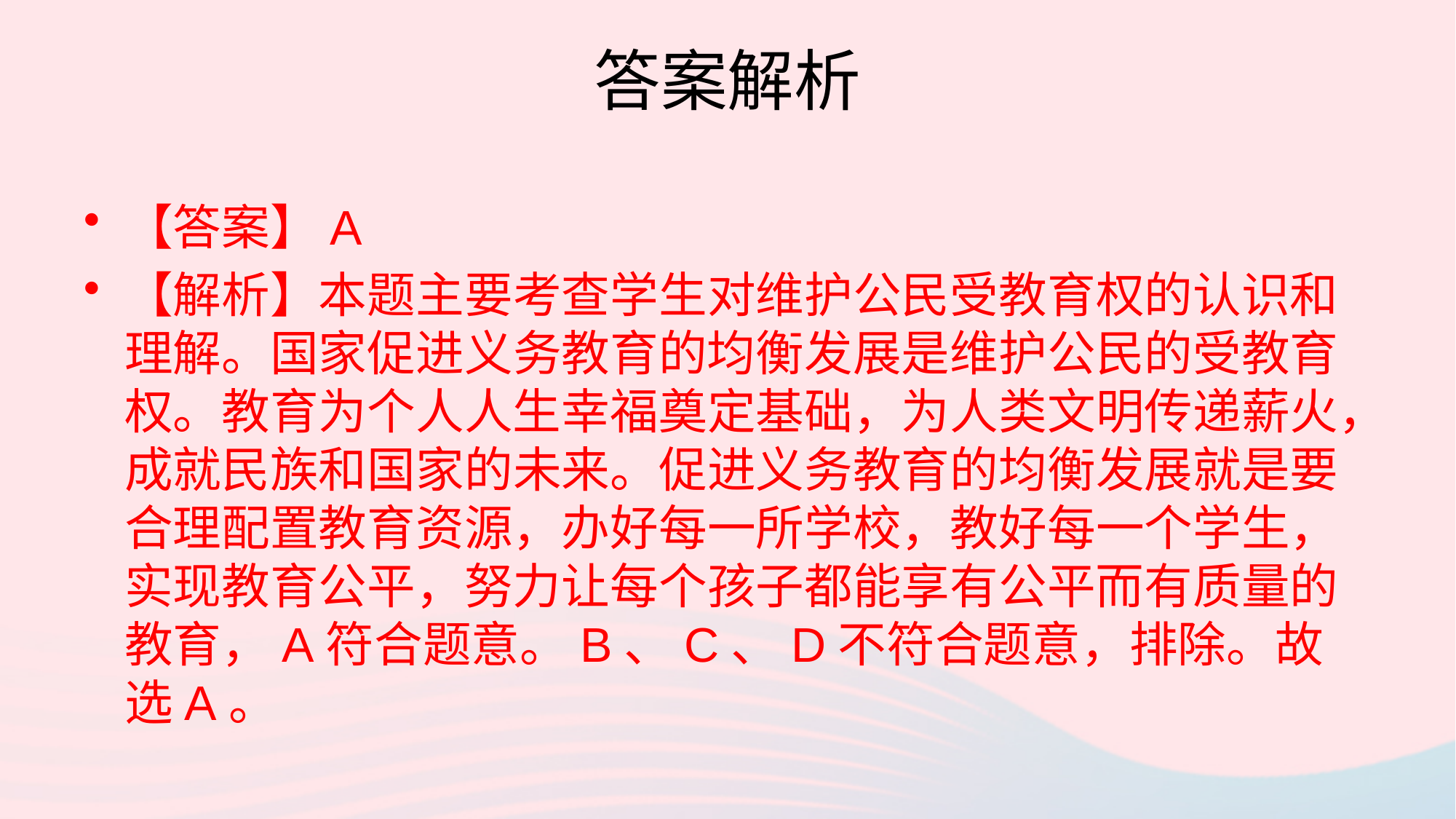

# 答案解析
【答案】A
【解析】本题主要考查学生对维护公民受教育权的认识和理解。国家促进义务教育的均衡发展是维护公民的受教育权。教育为个人人生幸福奠定基础，为人类文明传递薪火，成就民族和国家的未来。促进义务教育的均衡发展就是要合理配置教育资源，办好每一所学校，教好每一个学生，实现教育公平，努力让每个孩子都能享有公平而有质量的教育，A符合题意。B、C、D不符合题意，排除。故选A。